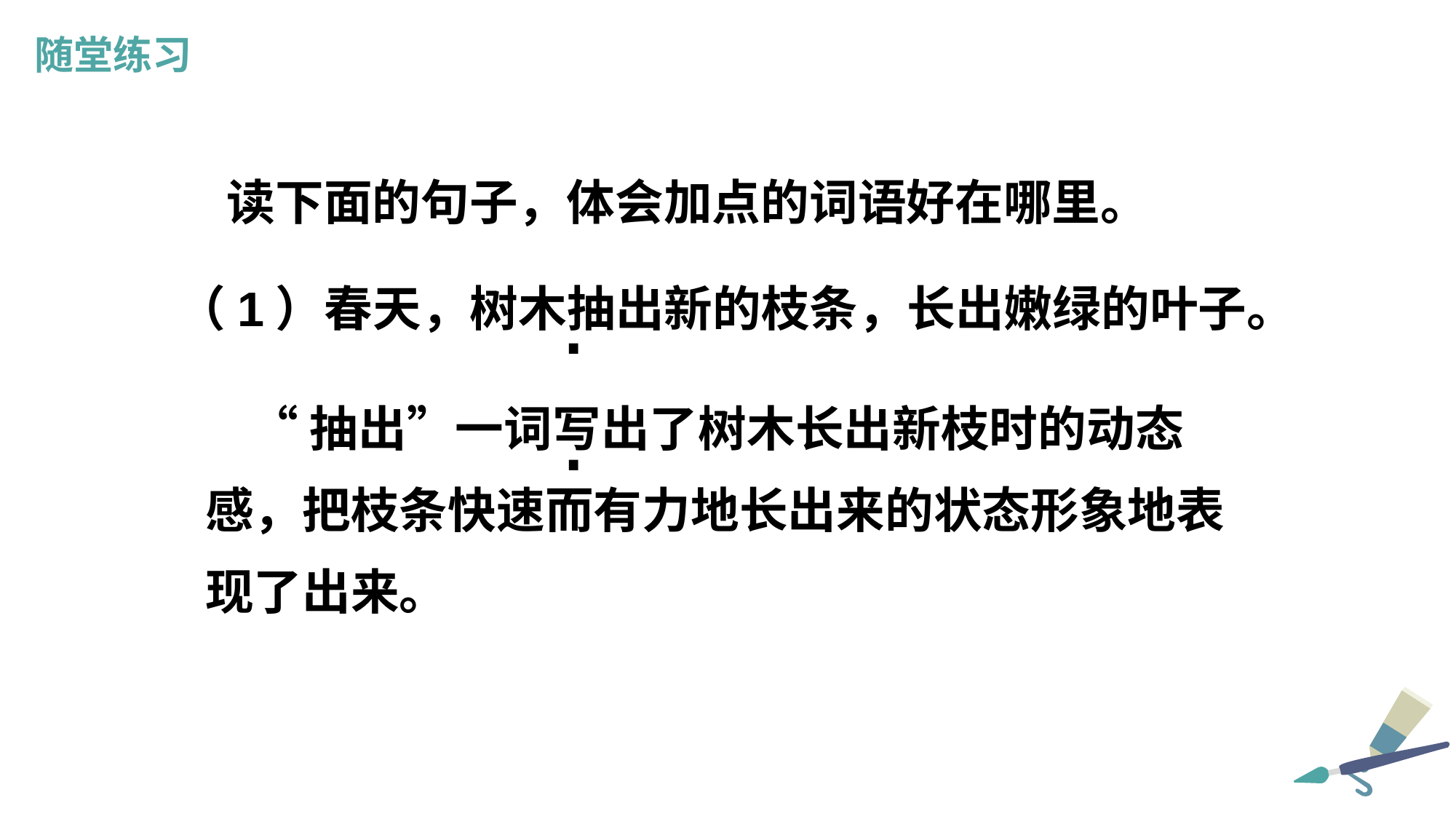

随堂练习
  读下面的句子，体会加点的词语好在哪里。
（1）春天，树木抽出新的枝条，长出嫩绿的叶子。
· ·
    “抽出”一词写出了树木长出新枝时的动态感，把枝条快速而有力地长出来的状态形象地表现了出来。